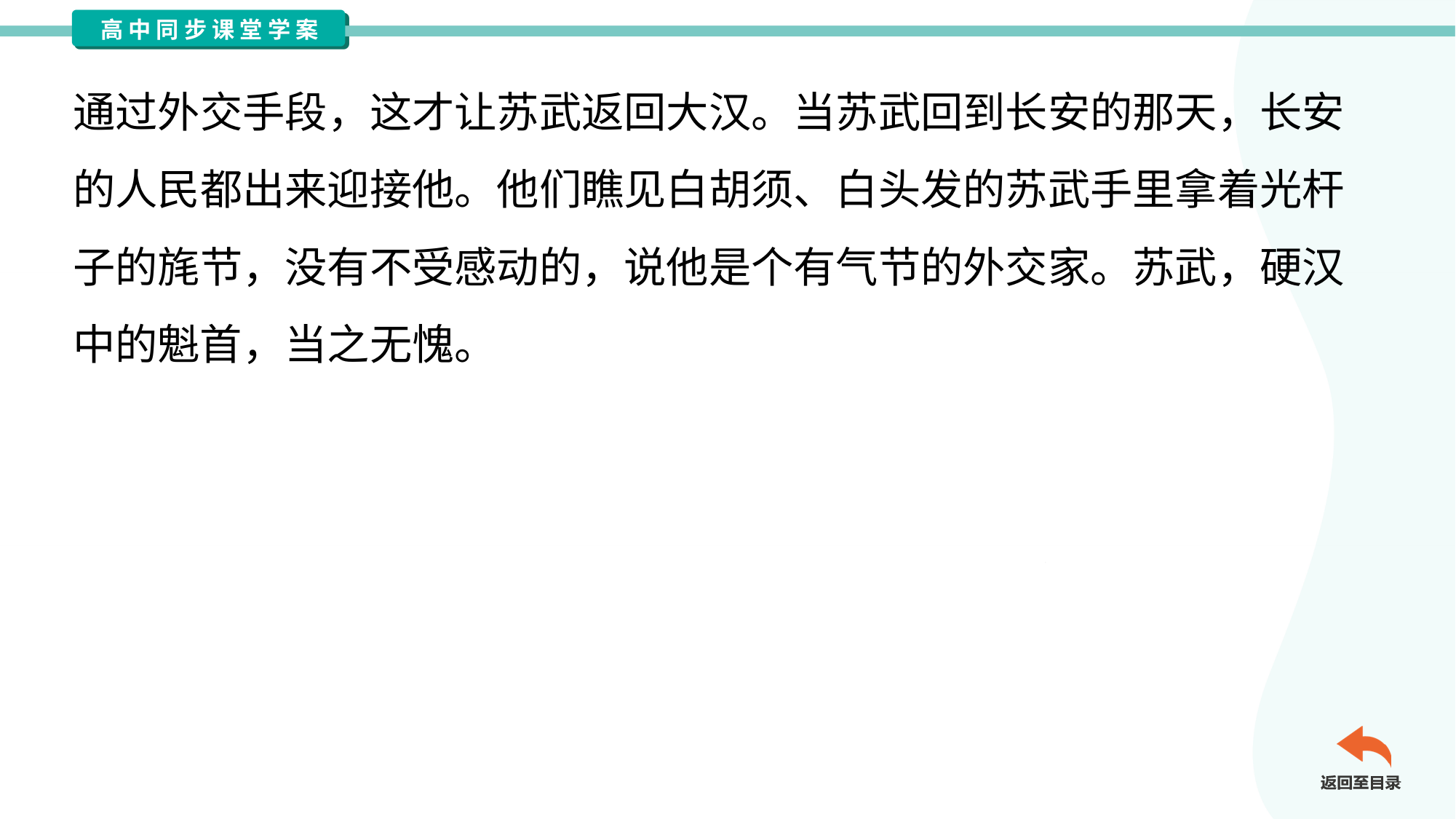

通过外交手段，这才让苏武返回大汉。当苏武回到长安的那天，长安
的人民都出来迎接他。他们瞧见白胡须、白头发的苏武手里拿着光杆
子的旄节，没有不受感动的，说他是个有气节的外交家。苏武，硬汉
中的魁首，当之无愧。